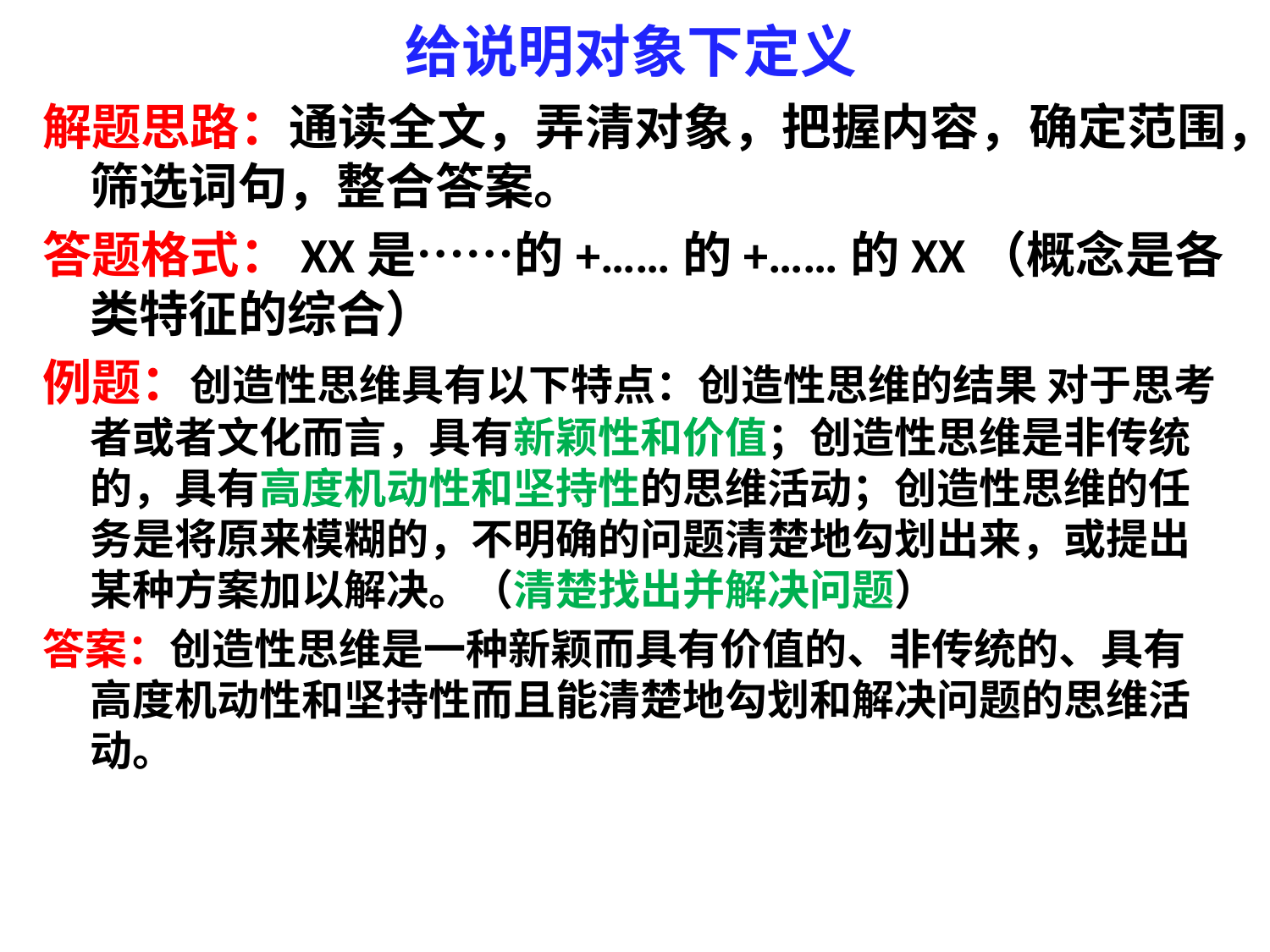

# 给说明对象下定义
解题思路：通读全文，弄清对象，把握内容，确定范围，筛选词句，整合答案。
答题格式：XX是……的+……的+……的XX（概念是各类特征的综合）
例题：创造性思维具有以下特点：创造性思维的结果 对于思考者或者文化而言，具有新颖性和价值；创造性思维是非传统的，具有高度机动性和坚持性的思维活动；创造性思维的任务是将原来模糊的，不明确的问题清楚地勾划出来，或提出某种方案加以解决。（清楚找出并解决问题）
答案：创造性思维是一种新颖而具有价值的、非传统的、具有高度机动性和坚持性而且能清楚地勾划和解决问题的思维活动。